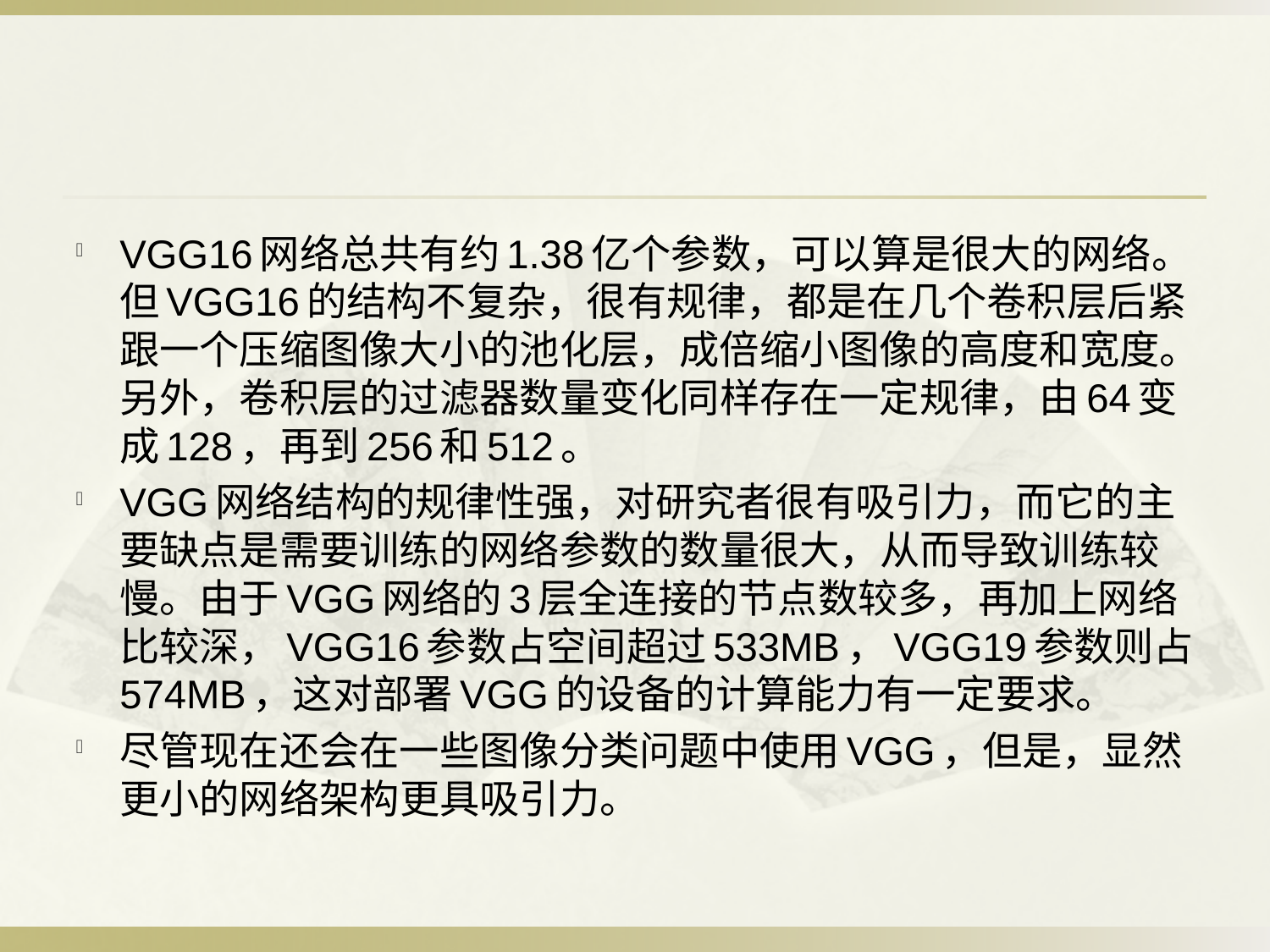

VGG16网络总共有约1.38亿个参数，可以算是很大的网络。但VGG16的结构不复杂，很有规律，都是在几个卷积层后紧跟一个压缩图像大小的池化层，成倍缩小图像的高度和宽度。另外，卷积层的过滤器数量变化同样存在一定规律，由64变成128，再到256和512。
VGG网络结构的规律性强，对研究者很有吸引力，而它的主要缺点是需要训练的网络参数的数量很大，从而导致训练较慢。由于VGG网络的3层全连接的节点数较多，再加上网络比较深，VGG16参数占空间超过533MB，VGG19参数则占574MB，这对部署VGG的设备的计算能力有一定要求。
尽管现在还会在一些图像分类问题中使用VGG，但是，显然更小的网络架构更具吸引力。